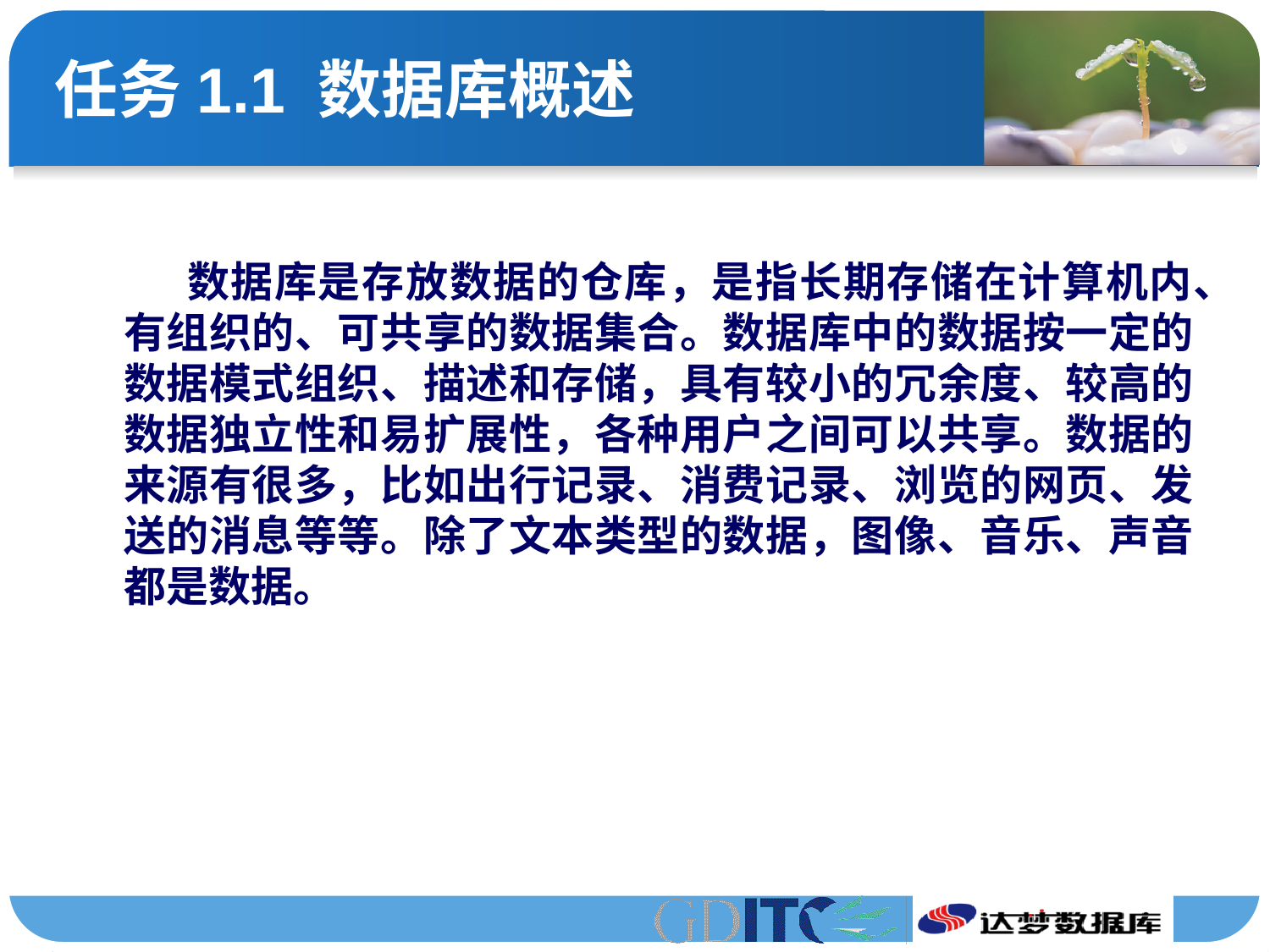

# 任务1.1 数据库概述

数据库是存放数据的仓库，是指长期存储在计算机内、有组织的、可共享的数据集合。数据库中的数据按一定的数据模式组织、描述和存储，具有较小的冗余度、较高的数据独立性和易扩展性，各种用户之间可以共享。数据的来源有很多，比如出行记录、消费记录、浏览的网页、发送的消息等等。除了文本类型的数据，图像、音乐、声音都是数据。